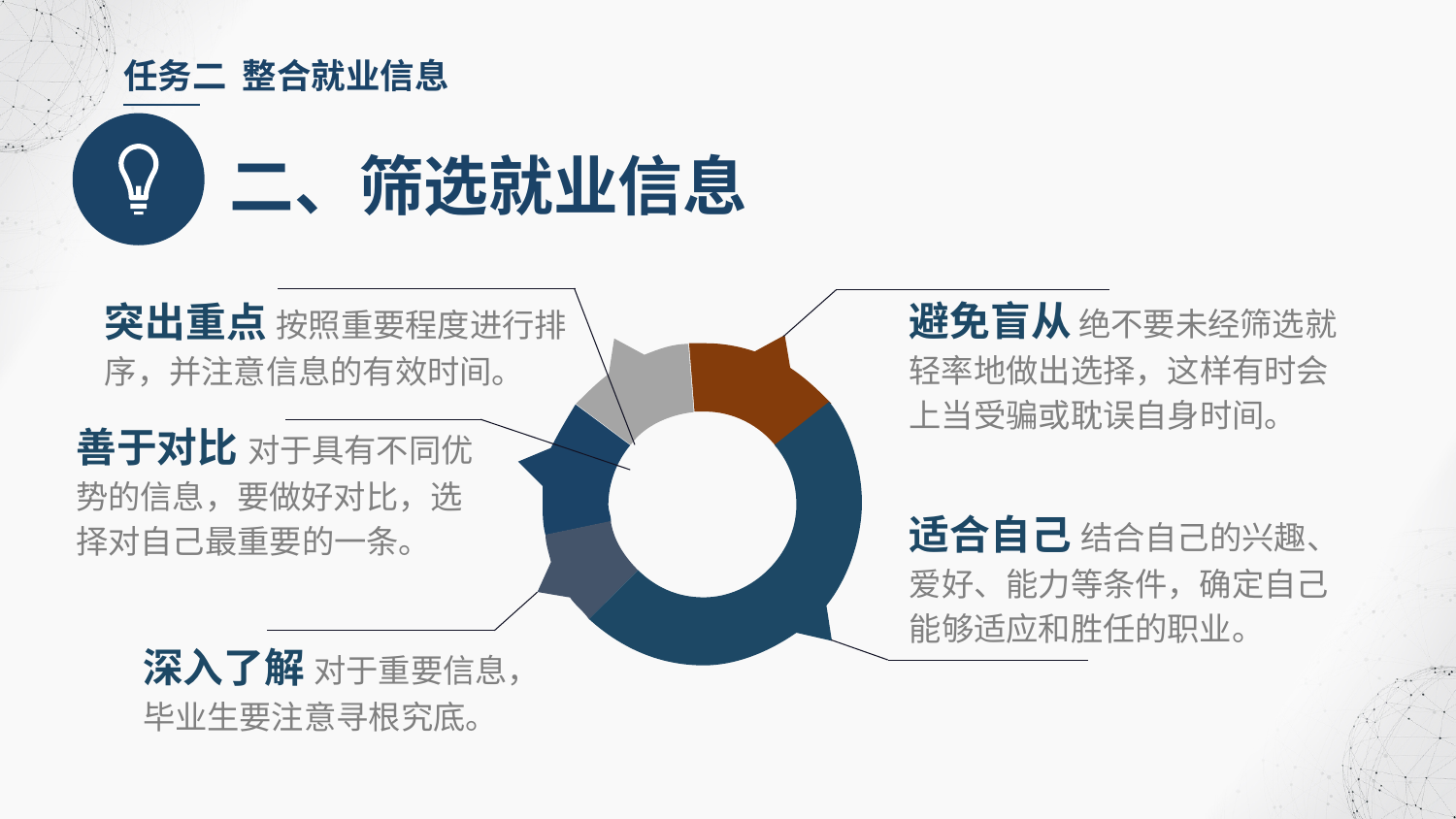

任务二  整合就业信息

二、筛选就业信息
避免盲从 绝不要未经筛选就轻率地做出选择，这样有时会上当受骗或耽误自身时间。
突出重点 按照重要程度进行排序，并注意信息的有效时间。

善于对比 对于具有不同优势的信息，要做好对比，选择对自己最重要的一条。
适合自己 结合自己的兴趣、爱好、能力等条件，确定自己能够适应和胜任的职业。

深入了解 对于重要信息，毕业生要注意寻根究底。